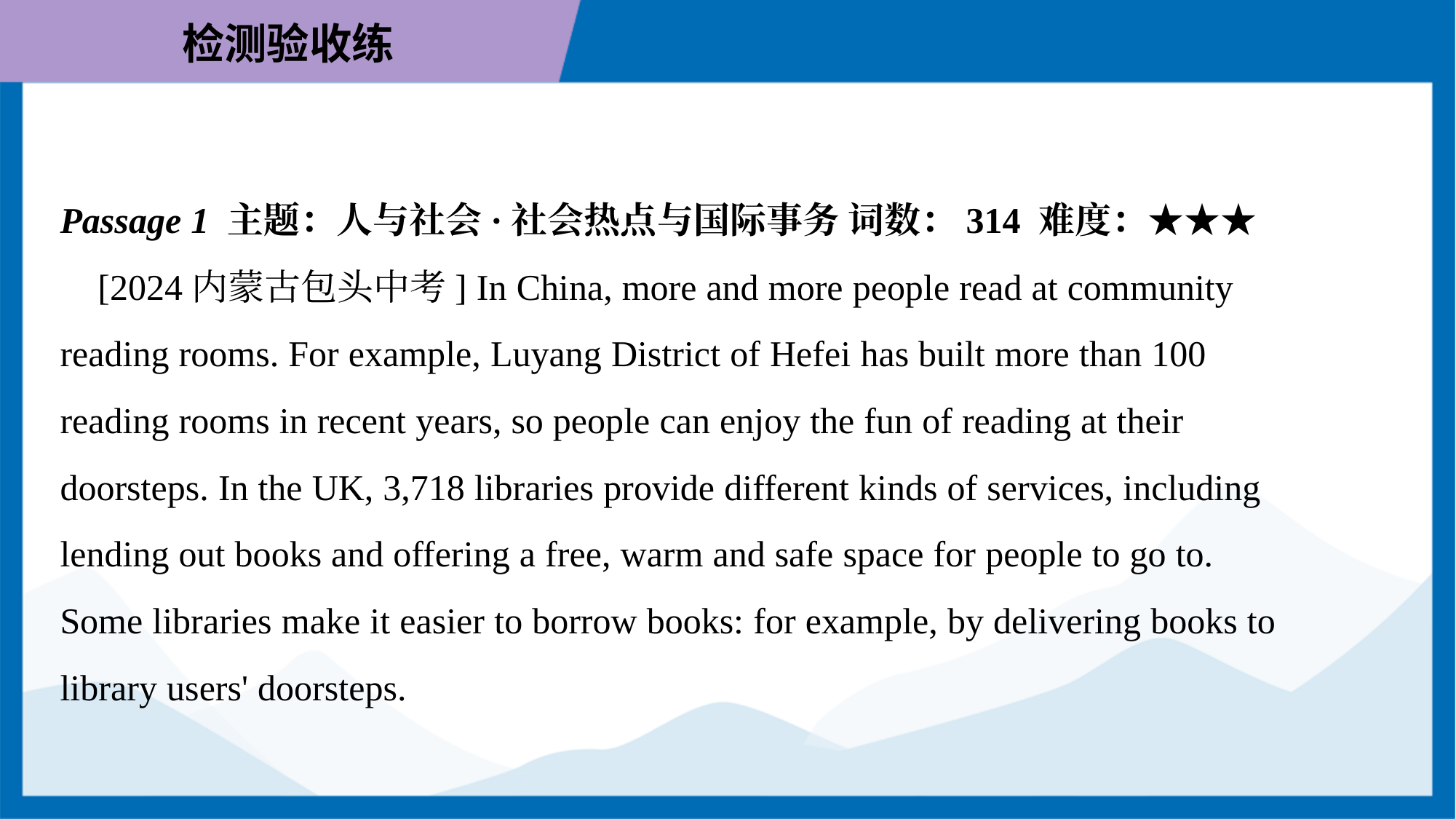

Passage 1 主题：人与社会·社会热点与国际事务 词数：314 难度：★★★
    [2024内蒙古包头中考] In China, more and more people read at community
reading rooms. For example, Luyang District of Hefei has built more than 100
reading rooms in recent years, so people can enjoy the fun of reading at their
doorsteps. In the UK, 3,718 libraries provide different kinds of services, including
lending out books and offering a free, warm and safe space for people to go to.
Some libraries make it easier to borrow books: for example, by delivering books to
library users' doorsteps.